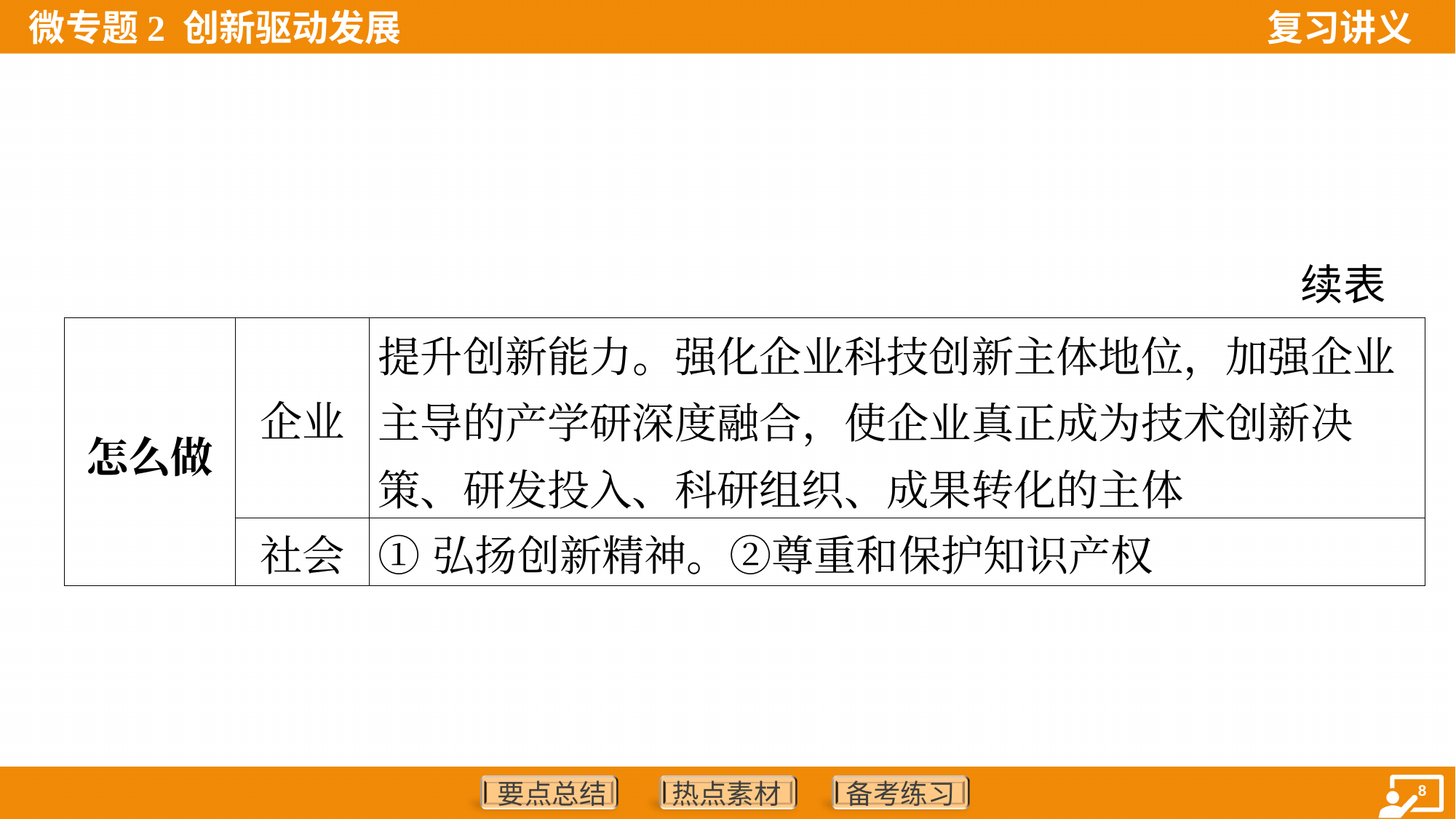

续表
| 怎么做 | 企业 | 提升创新能力。强化企业科技创新主体地位，加强企业主导的产学研深度融合，使企业真正成为技术创新决策、研发投入、科研组织、成果转化的主体 |
| --- | --- | --- |
|  | 社会 | ①弘扬创新精神。②尊重和保护知识产权 |